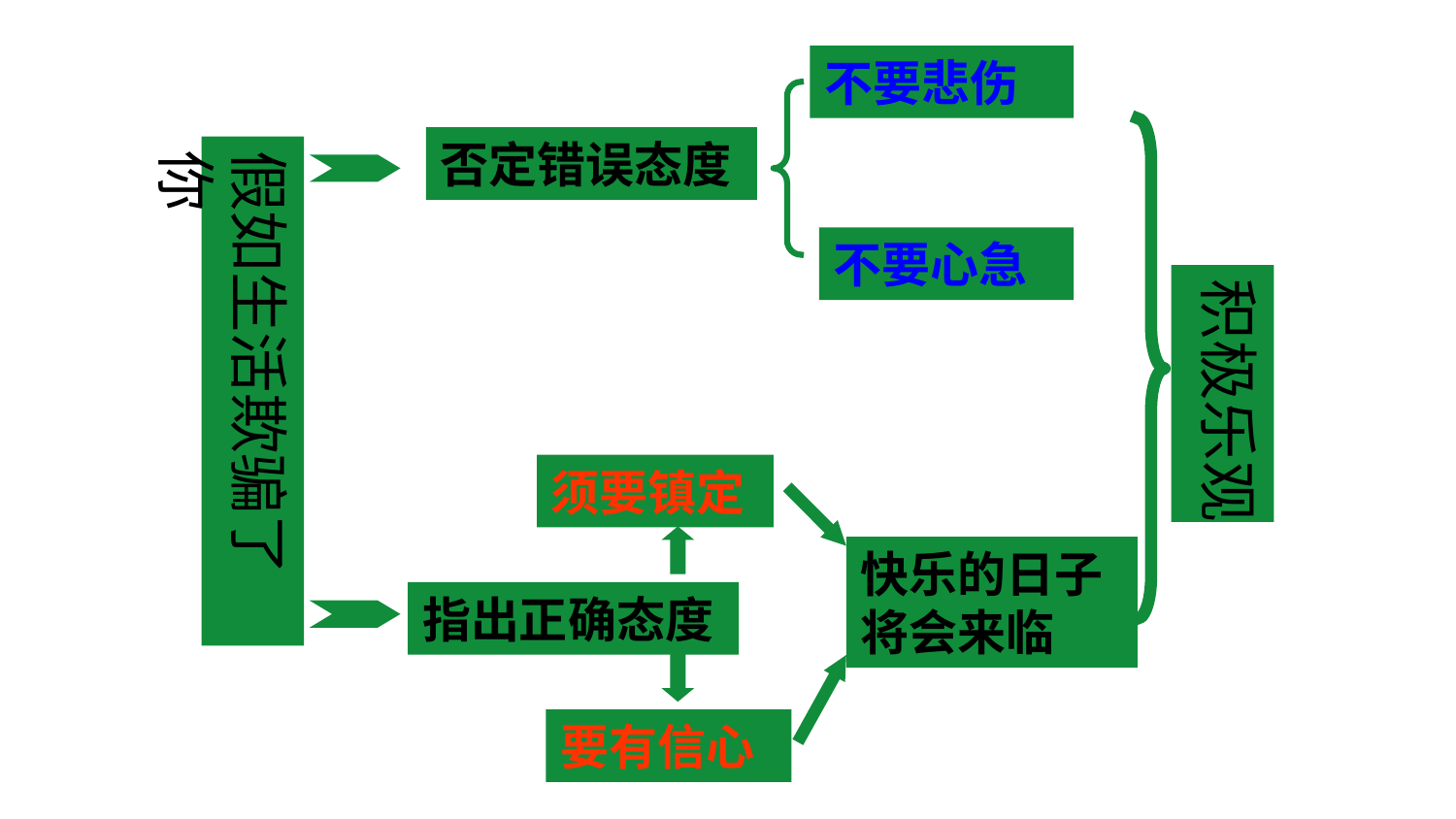

不要悲伤

否定错误态度
假如生活欺骗了你

不要心急
积极乐观
须要镇定

快乐的日子将会来临
指出正确态度

要有信心